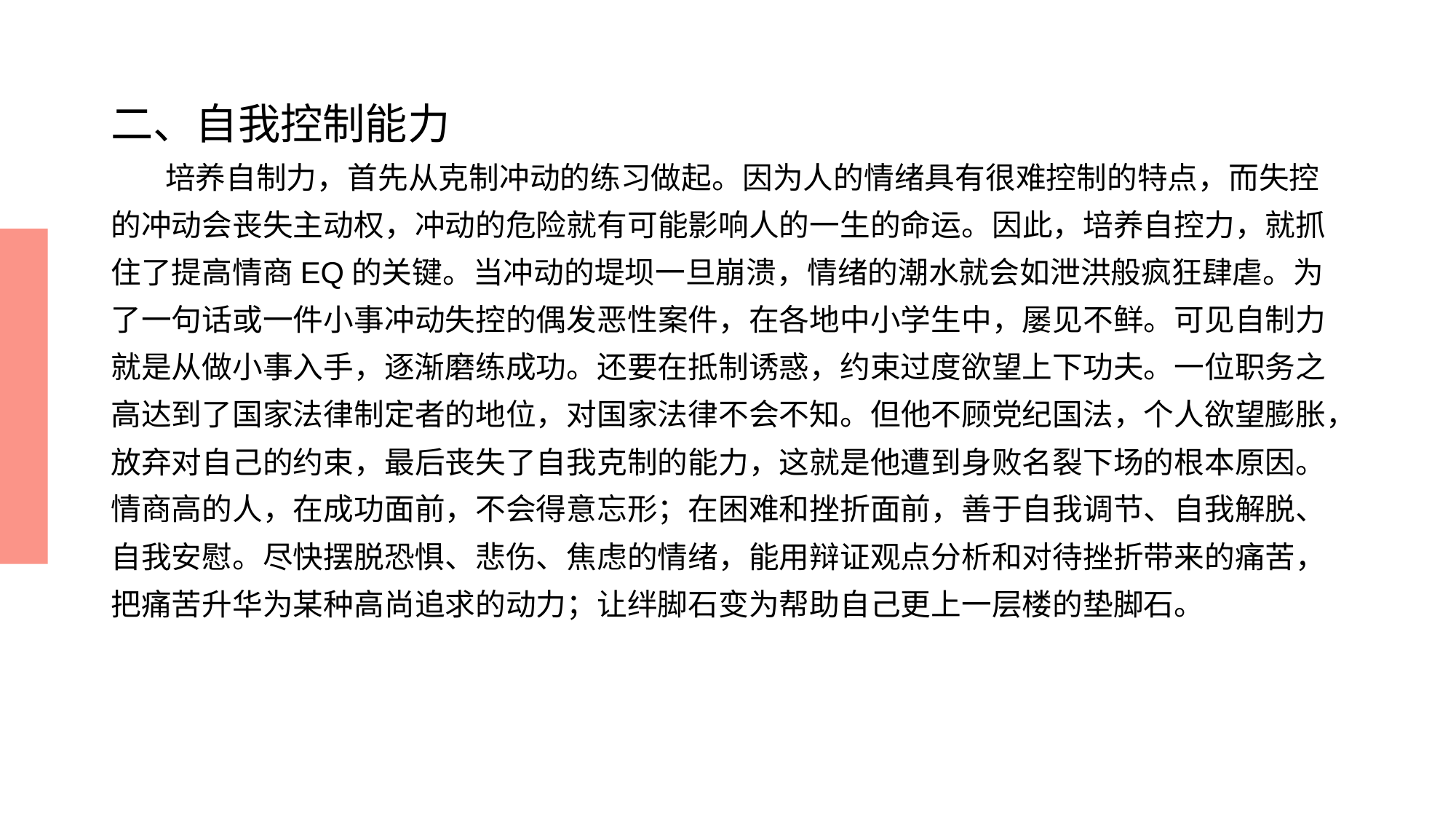

# 二、自我控制能力
       培养自制力，首先从克制冲动的练习做起。因为人的情绪具有很难控制的特点，而失控的冲动会丧失主动权，冲动的危险就有可能影响人的一生的命运。因此，培养自控力，就抓住了提高情商EQ的关键。当冲动的堤坝一旦崩溃，情绪的潮水就会如泄洪般疯狂肆虐。为了一句话或一件小事冲动失控的偶发恶性案件，在各地中小学生中，屡见不鲜。可见自制力就是从做小事入手，逐渐磨练成功。还要在抵制诱惑，约束过度欲望上下功夫。一位职务之高达到了国家法律制定者的地位，对国家法律不会不知。但他不顾党纪国法，个人欲望膨胀，放弃对自己的约束，最后丧失了自我克制的能力，这就是他遭到身败名裂下场的根本原因。情商高的人，在成功面前，不会得意忘形；在困难和挫折面前，善于自我调节、自我解脱、自我安慰。尽快摆脱恐惧、悲伤、焦虑的情绪，能用辩证观点分析和对待挫折带来的痛苦，把痛苦升华为某种高尚追求的动力；让绊脚石变为帮助自己更上一层楼的垫脚石。